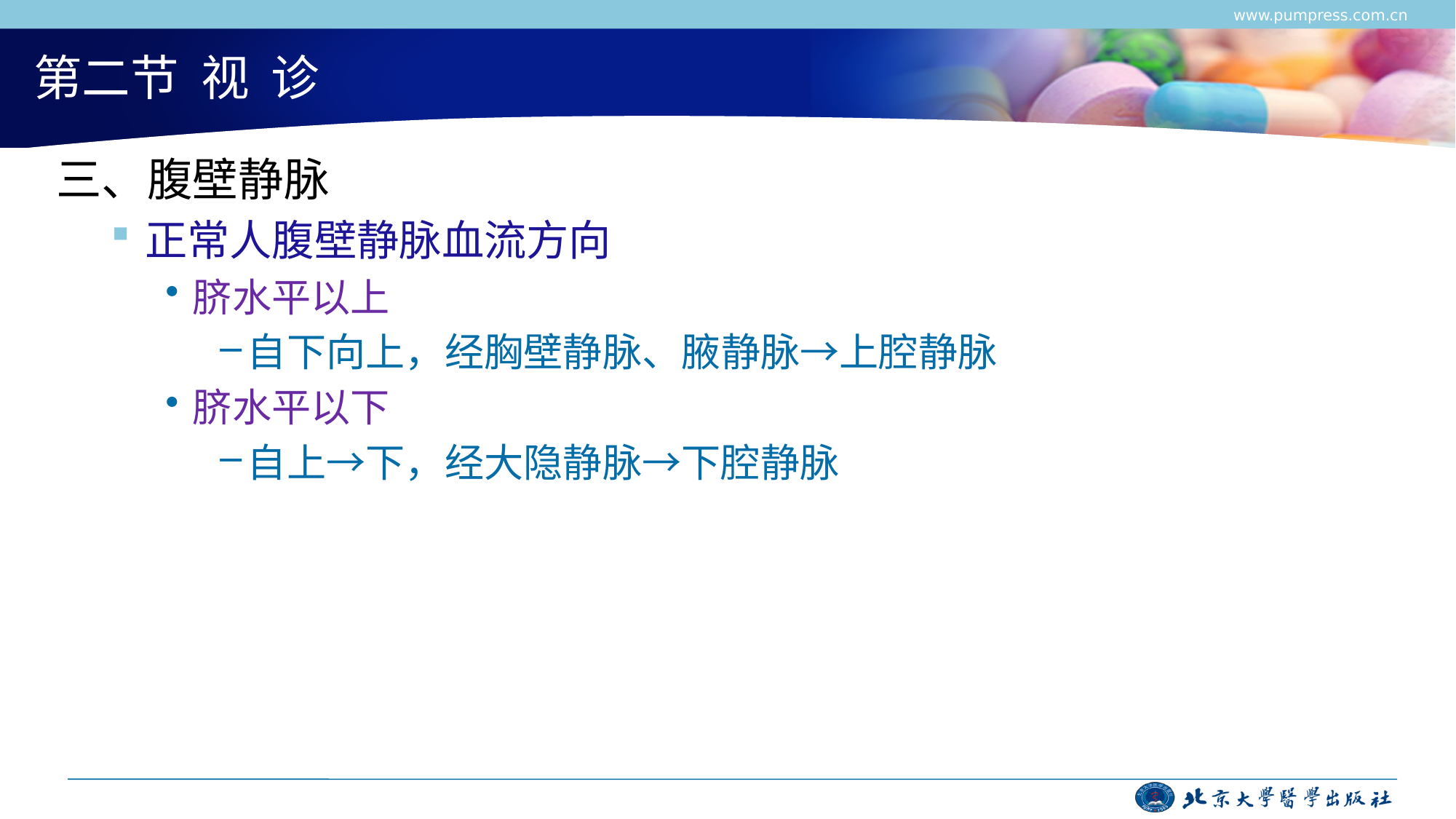

www.pumpress.com.cn
# 第二节  视  诊
三、腹壁静脉
正常人腹壁静脉血流方向
脐水平以上
自下向上，经胸壁静脉、腋静脉→上腔静脉
脐水平以下
自上→下，经大隐静脉→下腔静脉